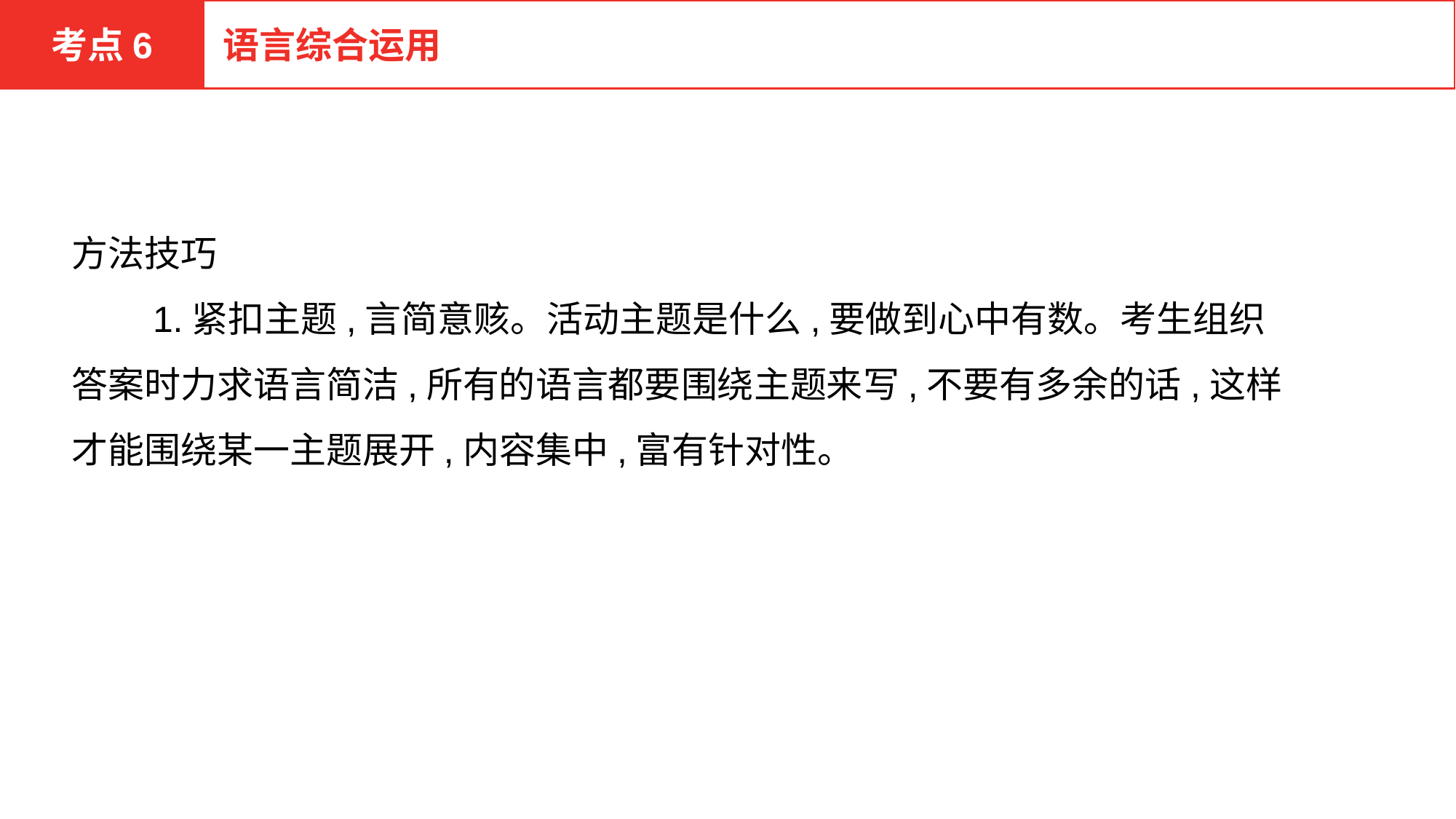

考点6
语言综合运用
方法技巧
　　1.紧扣主题,言简意赅。活动主题是什么,要做到心中有数。考生组织答案时力求语言简洁,所有的语言都要围绕主题来写,不要有多余的话,这样才能围绕某一主题展开,内容集中,富有针对性。